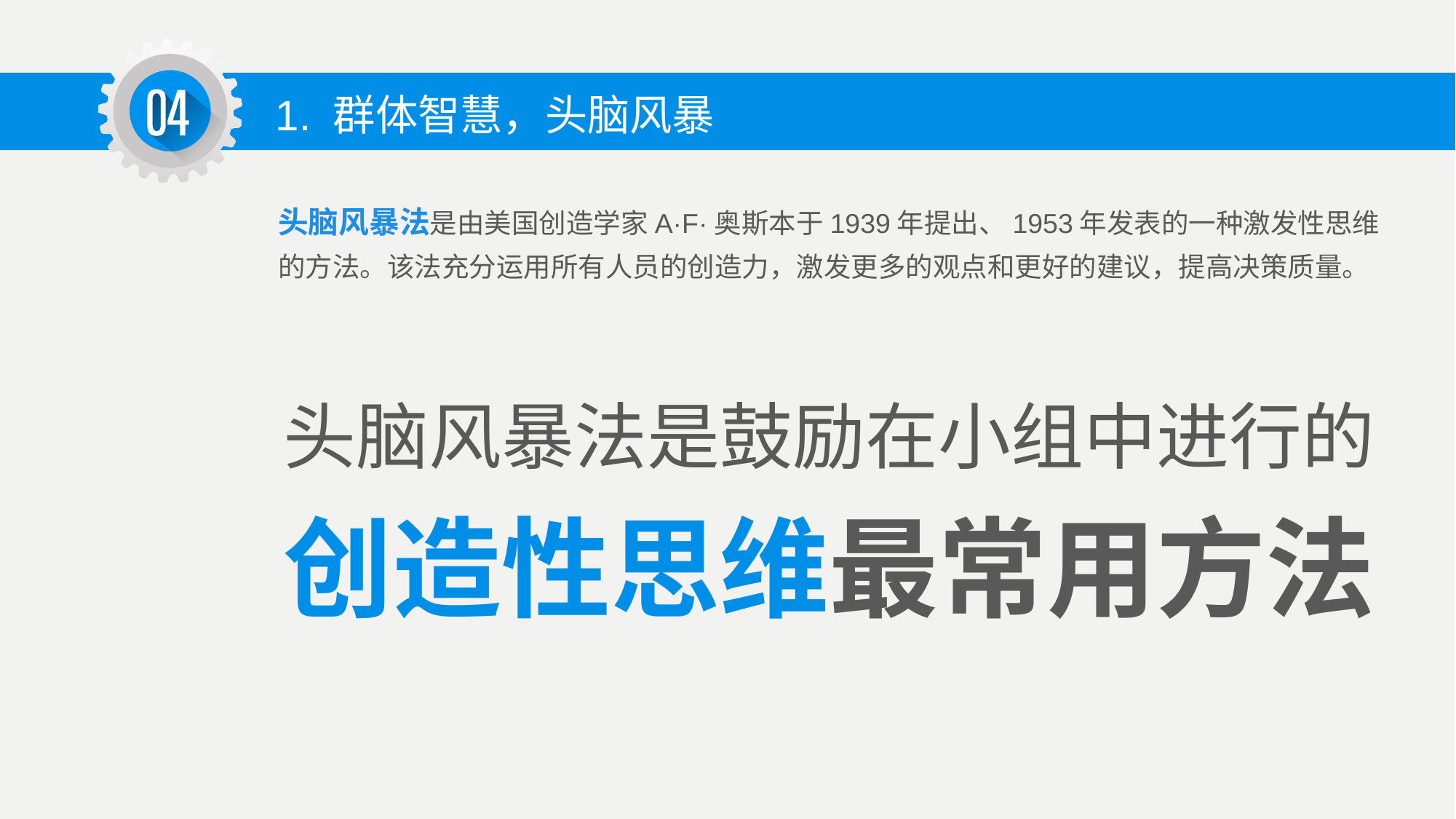

1. 群体智慧，头脑风暴
头脑风暴法是由美国创造学家A·F·奥斯本于1939年提出、1953年发表的一种激发性思维的方法。该法充分运用所有人员的创造力，激发更多的观点和更好的建议，提高决策质量。
头脑风暴法是鼓励在小组中进行的
创造性思维最常用方法